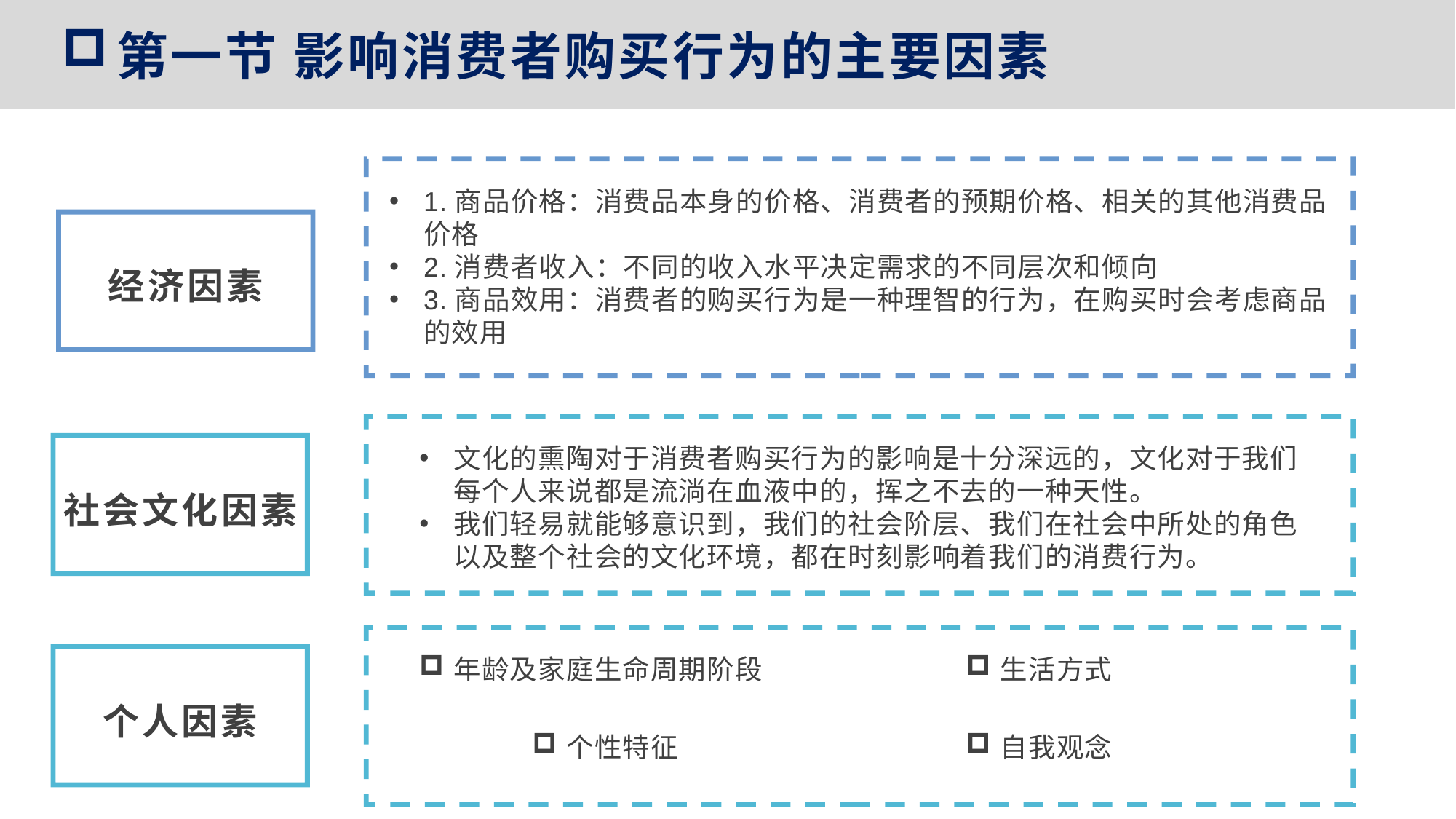

第一节 影响消费者购买行为的主要因素

1.商品价格：消费品本身的价格、消费者的预期价格、相关的其他消费品价格
2.消费者收入：不同的收入水平决定需求的不同层次和倾向
3.商品效用：消费者的购买行为是一种理智的行为，在购买时会考虑商品的效用

经济因素

文化的熏陶对于消费者购买行为的影响是十分深远的，文化对于我们每个人来说都是流淌在血液中的，挥之不去的一种天性。
我们轻易就能够意识到，我们的社会阶层、我们在社会中所处的角色以及整个社会的文化环境，都在时刻影响着我们的消费行为。
社会文化因素

生活方式
年龄及家庭生命周期阶段
个人因素
个性特征
自我观念